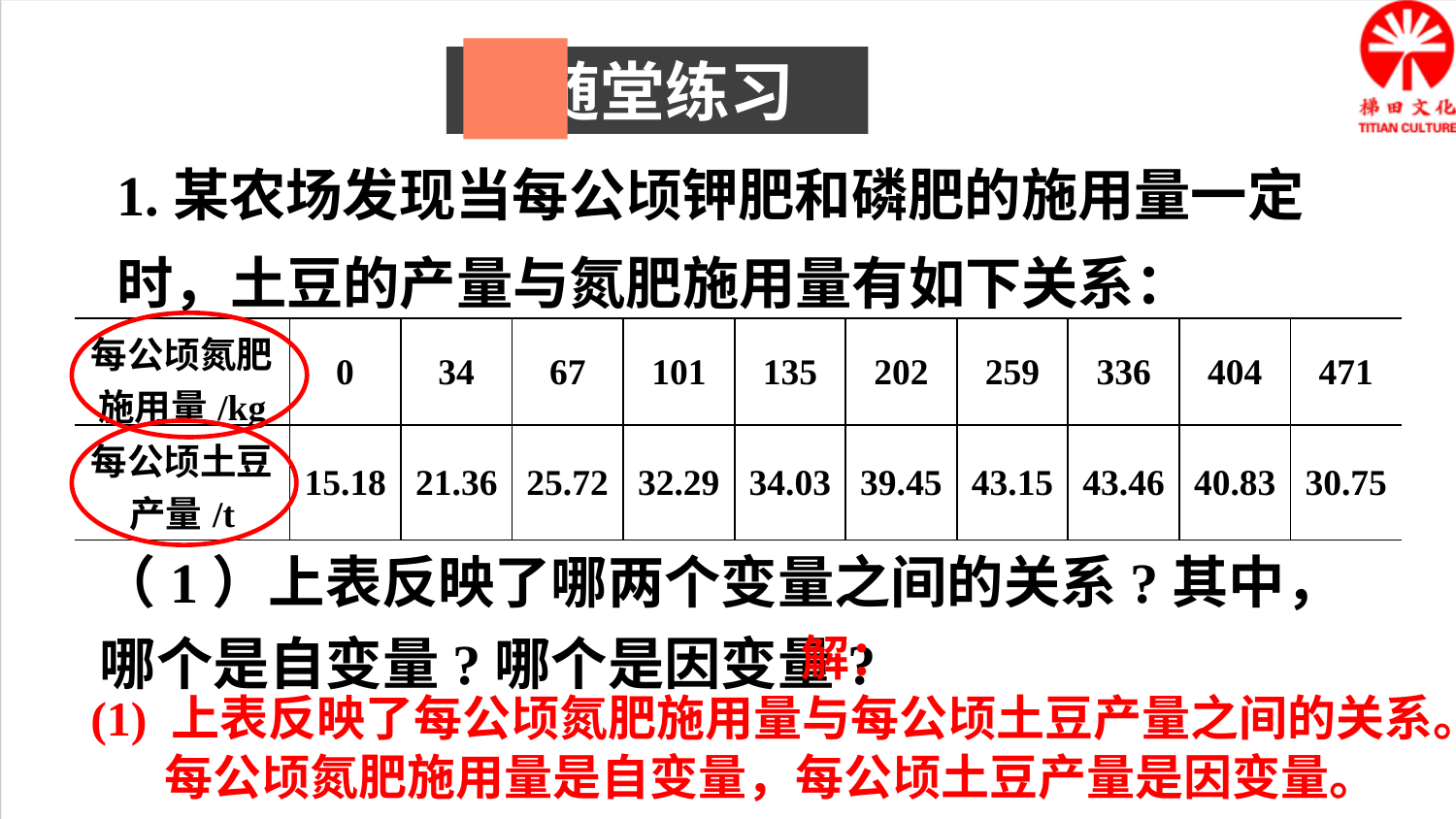

随堂练习
1.某农场发现当每公顷钾肥和磷肥的施用量一定时，土豆的产量与氮肥施用量有如下关系：

| 每公顷氮肥施用量/kg | 0 | 34 | 67 | 101 | 135 | 202 | 259 | 336 | 404 | 471 |
| --- | --- | --- | --- | --- | --- | --- | --- | --- | --- | --- |
| 每公顷土豆产量/t | 15.18 | 21.36 | 25.72 | 32.29 | 34.03 | 39.45 | 43.15 | 43.46 | 40.83 | 30.75 |

（1）上表反映了哪两个变量之间的关系?其中，哪个是自变量?哪个是因变量?
解：
(1) 上表反映了每公顷氮肥施用量与每公顷土豆产量之间的关系。
每公顷氮肥施用量是自变量，每公顷土豆产量是因变量。